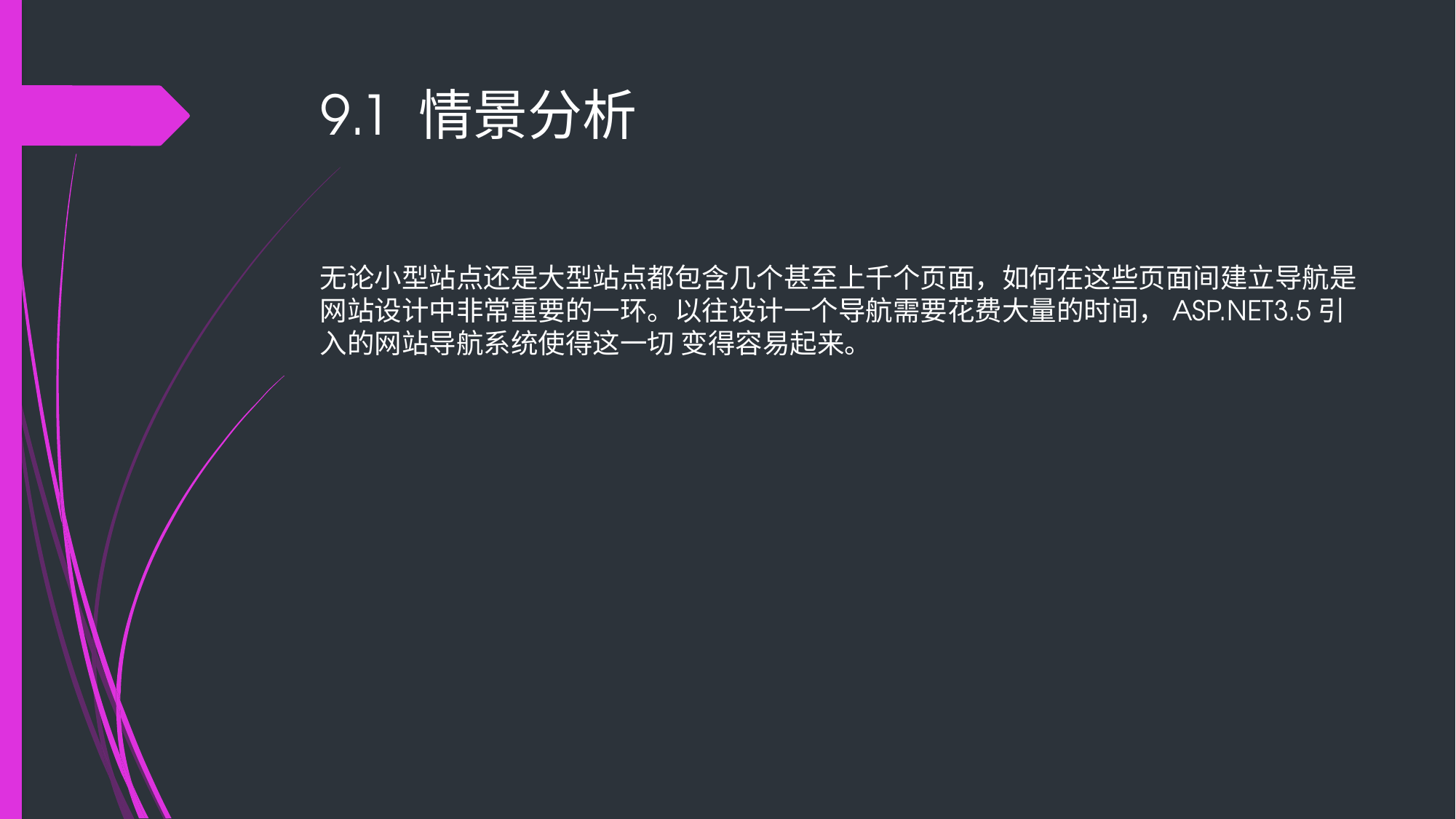

# 9.1 情景分析
无论小型站点还是大型站点都包含几个甚至上千个页面，如何在这些页面间建立导航是网站设计中非常重要的一环。以往设计一个导航需要花费大量的时间，ASP.NET3.5引入的网站导航系统使得这一切 变得容易起来。